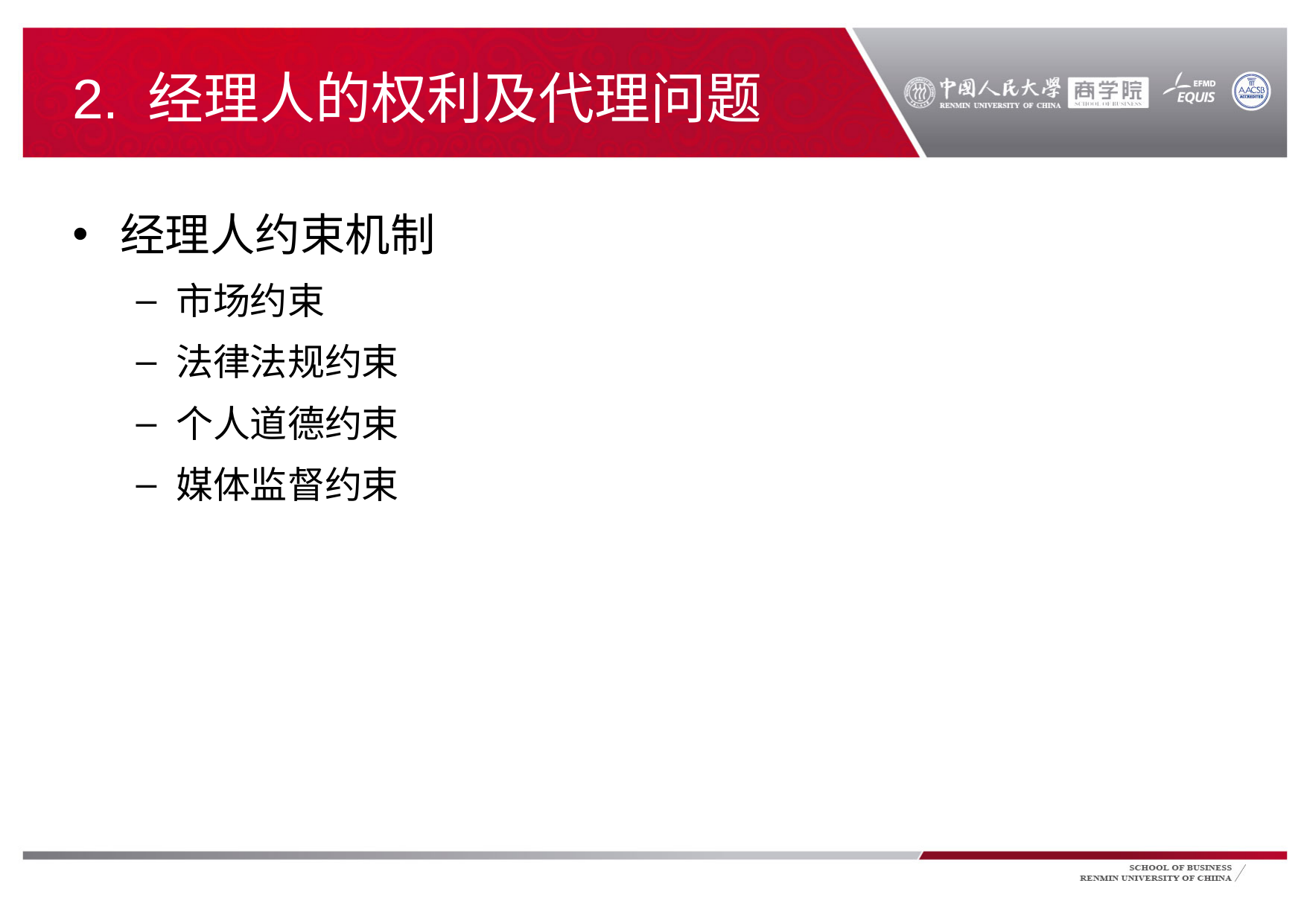

# 2. 经理人的权利及代理问题
经理人约束机制
市场约束
法律法规约束
个人道德约束
媒体监督约束